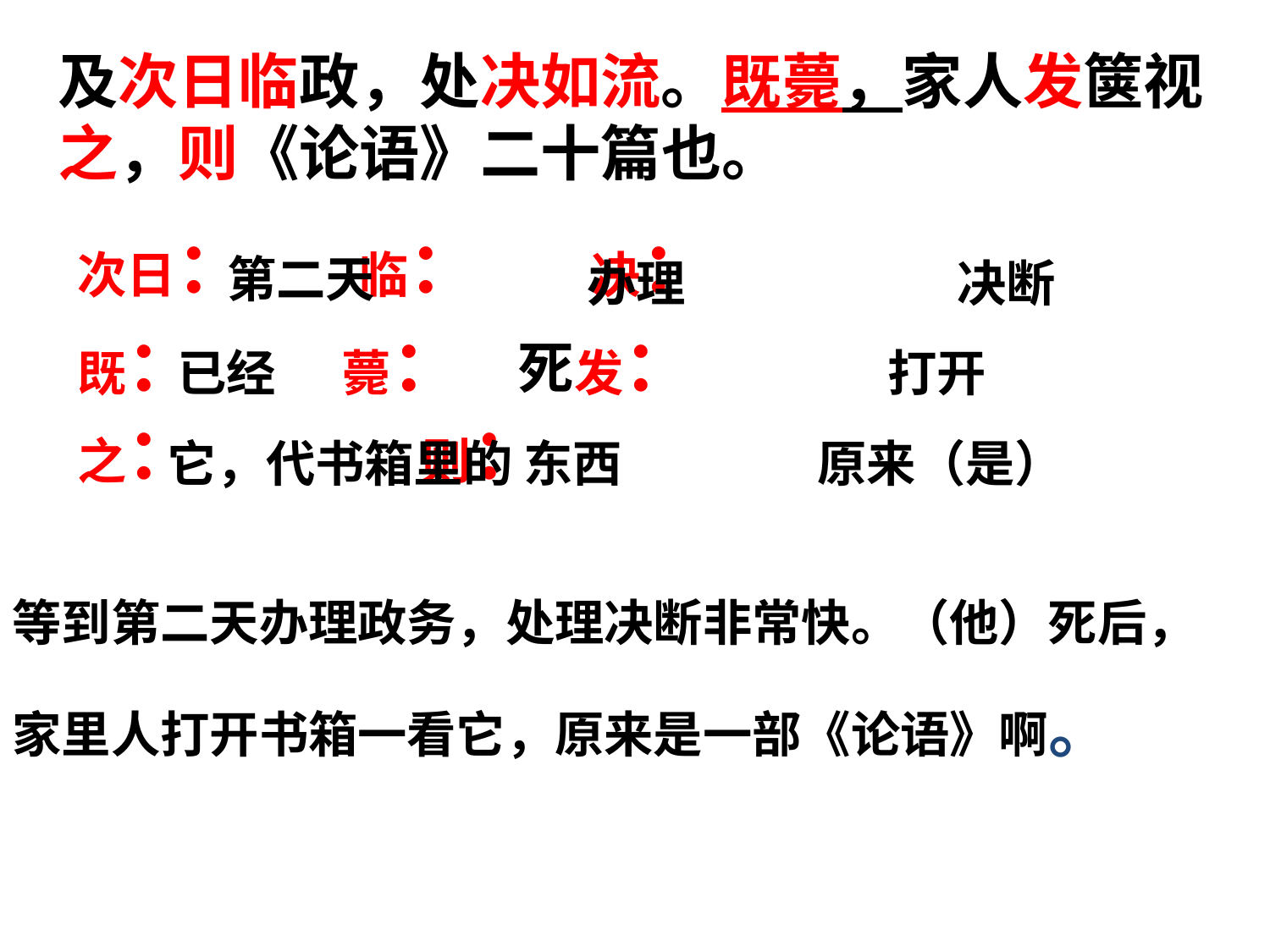

# 及次日临政，处决如流。既薨，家人发箧视之，则《论语》二十篇也。
次日：       临：       决：
既：         薨：       发：
之：              则：

第二天
办理
决断
死
已经
打开
它，代书箱里的 东西
原来（是）
等到第二天办理政务，处理决断非常快。（他）死后，家里人打开书箱一看它，原来是一部《论语》啊。